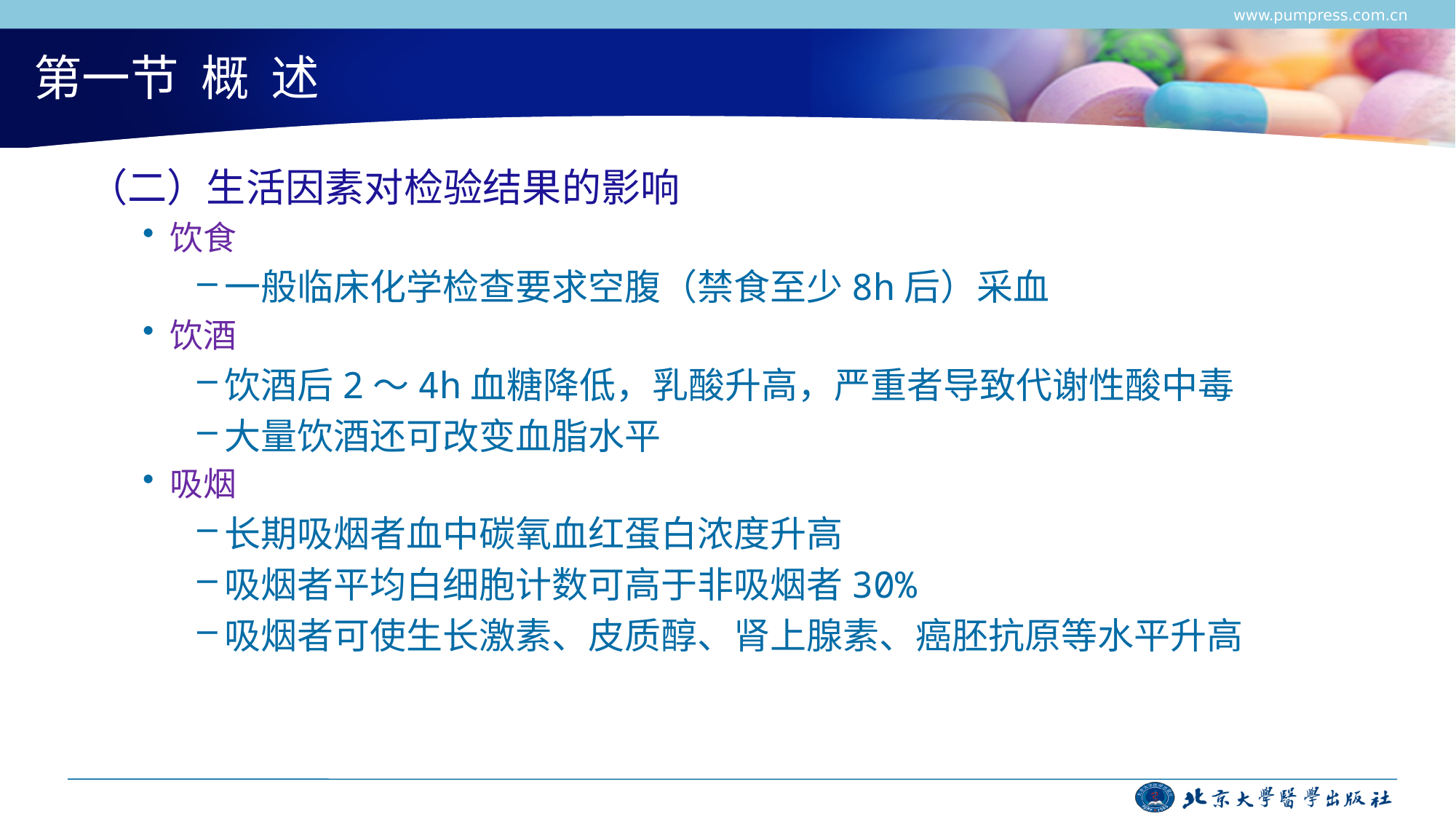

www.pumpress.com.cn
# 第一节  概  述
（二）生活因素对检验结果的影响
饮食
一般临床化学检查要求空腹（禁食至少8h后）采血
饮酒
饮酒后2～4h血糖降低，乳酸升高，严重者导致代谢性酸中毒
大量饮酒还可改变血脂水平
吸烟
长期吸烟者血中碳氧血红蛋白浓度升高
吸烟者平均白细胞计数可高于非吸烟者30%
吸烟者可使生长激素、皮质醇、肾上腺素、癌胚抗原等水平升高